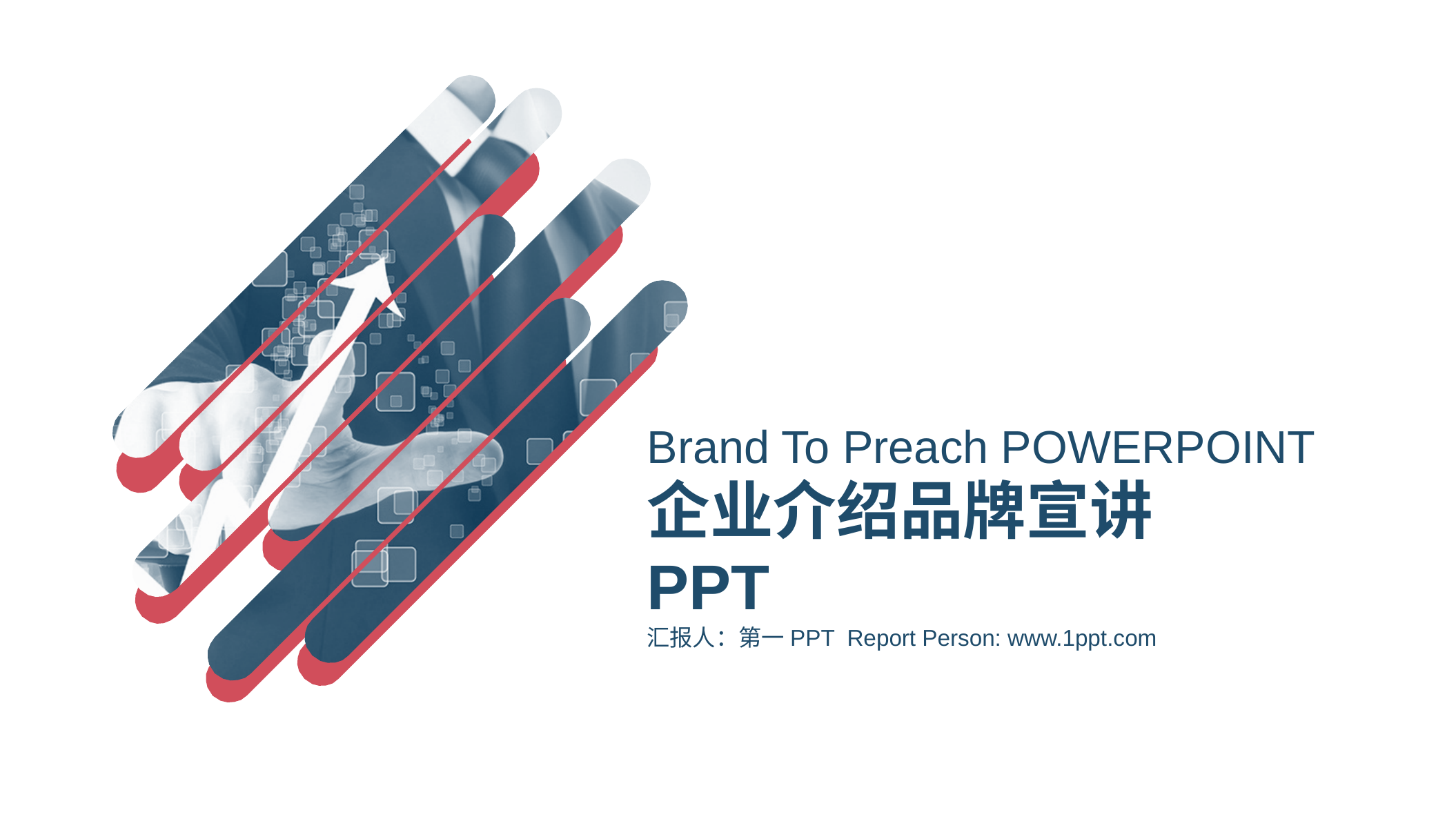

Brand To Preach POWERPOINT
企业介绍品牌宣讲PPT
汇报人：第一PPT  Report Person: www.1ppt.com